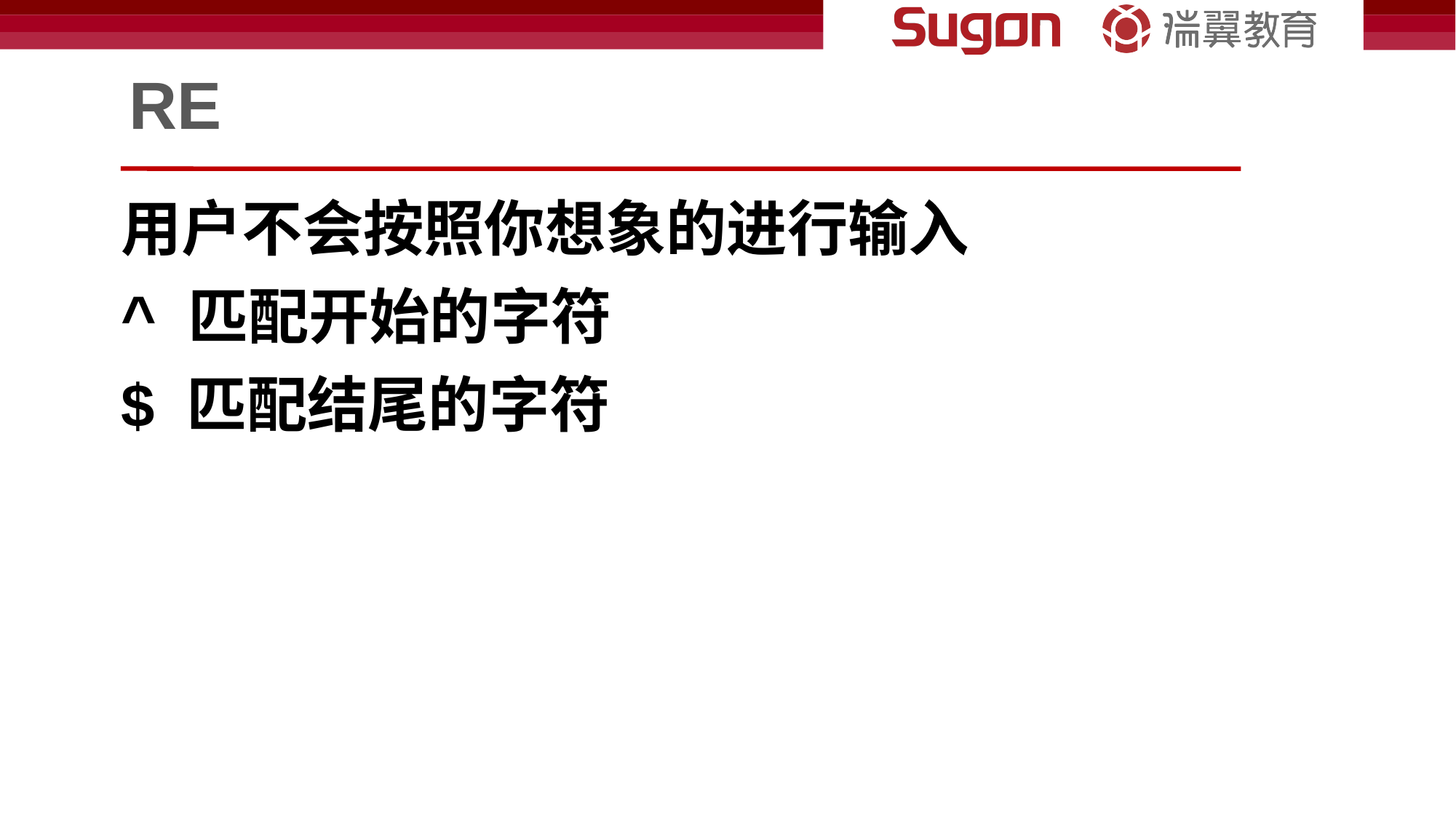

# RE
用户不会按照你想象的进行输入
^ 匹配开始的字符
$ 匹配结尾的字符